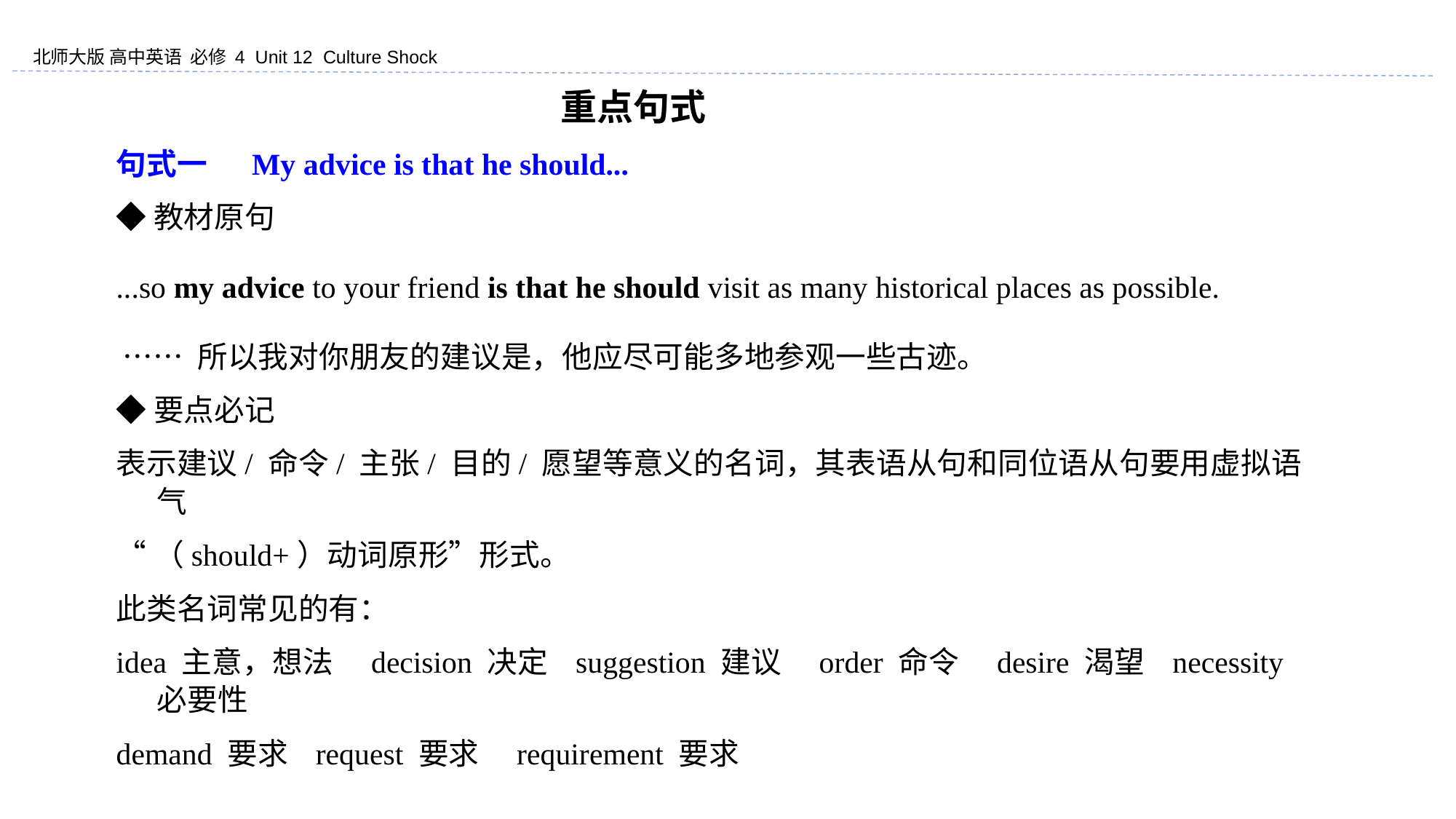

重点句式
句式一 　My advice is that he should...
◆教材原句
...so my advice to your friend is that he should visit as many historical places as possible.
 …… 所以我对你朋友的建议是，他应尽可能多地参观一些古迹。
◆要点必记
表示建议/ 命令/ 主张/ 目的/ 愿望等意义的名词，其表语从句和同位语从句要用虚拟语气
“（should+）动词原形”形式。
此类名词常见的有：
idea 主意，想法　decision 决定   suggestion 建议　order 命令　desire 渴望   necessity 必要性
demand 要求   request 要求　requirement 要求